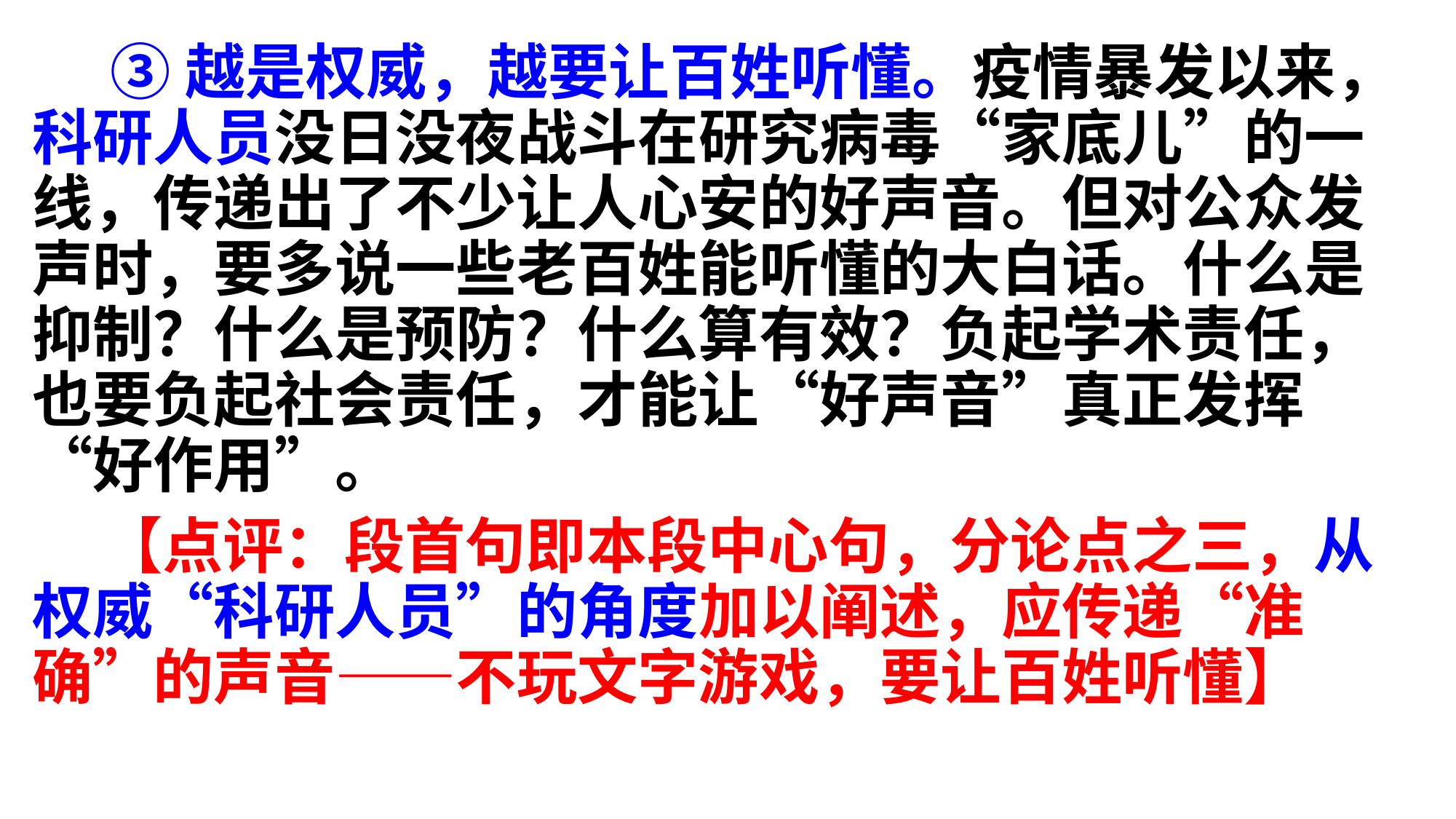

③越是权威，越要让百姓听懂。疫情暴发以来，科研人员没日没夜战斗在研究病毒“家底儿”的一线，传递出了不少让人心安的好声音。但对公众发声时，要多说一些老百姓能听懂的大白话。什么是抑制？什么是预防？什么算有效？负起学术责任，也要负起社会责任，才能让“好声音”真正发挥“好作用”。
    【点评：段首句即本段中心句，分论点之三，从权威“科研人员”的角度加以阐述，应传递“准确”的声音——不玩文字游戏，要让百姓听懂】